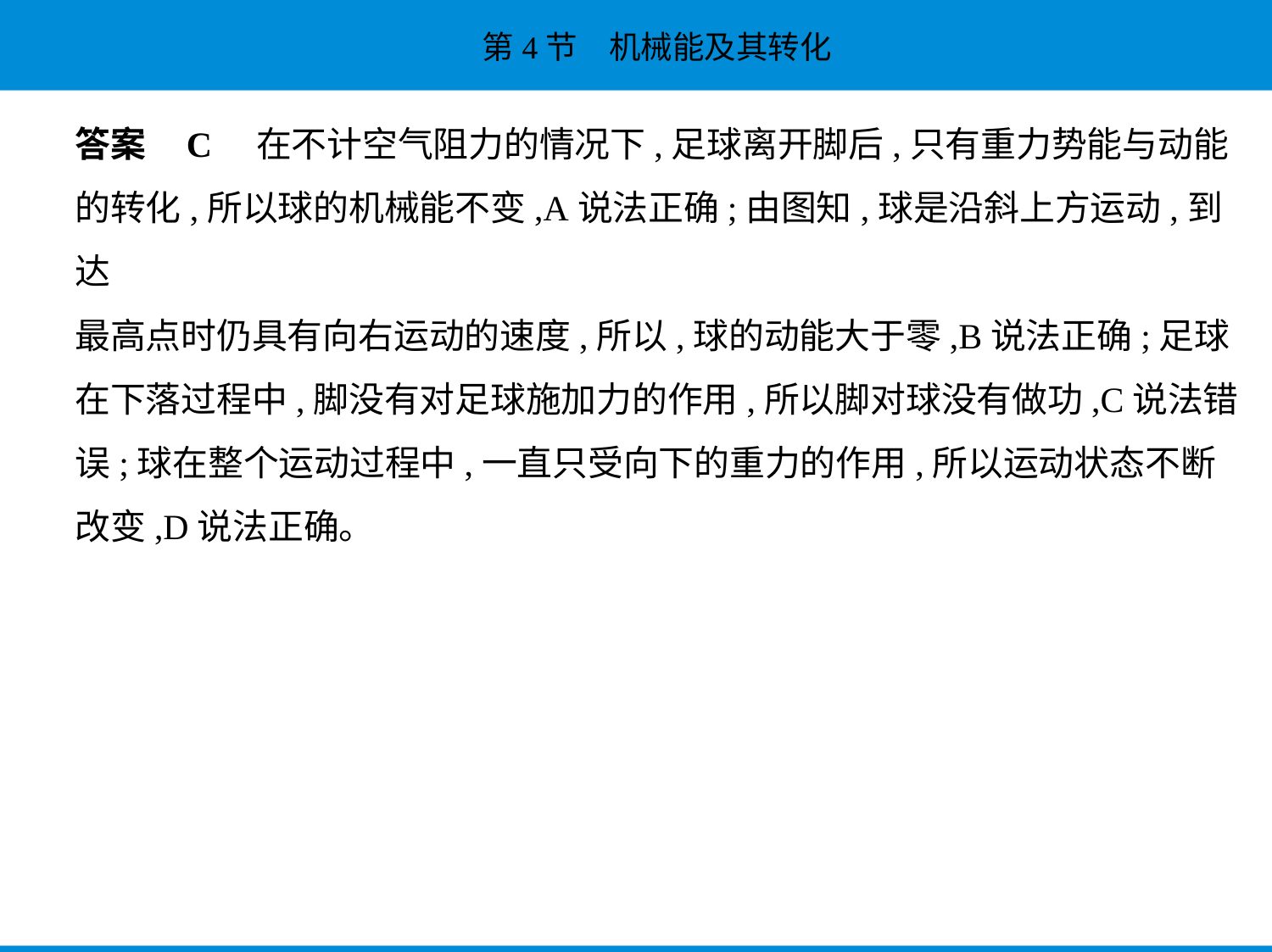

答案    C　在不计空气阻力的情况下,足球离开脚后,只有重力势能与动能
的转化,所以球的机械能不变,A说法正确;由图知,球是沿斜上方运动,到达
最高点时仍具有向右运动的速度,所以,球的动能大于零,B说法正确;足球
在下落过程中,脚没有对足球施加力的作用,所以脚对球没有做功,C说法错
误;球在整个运动过程中,一直只受向下的重力的作用,所以运动状态不断
改变,D说法正确。